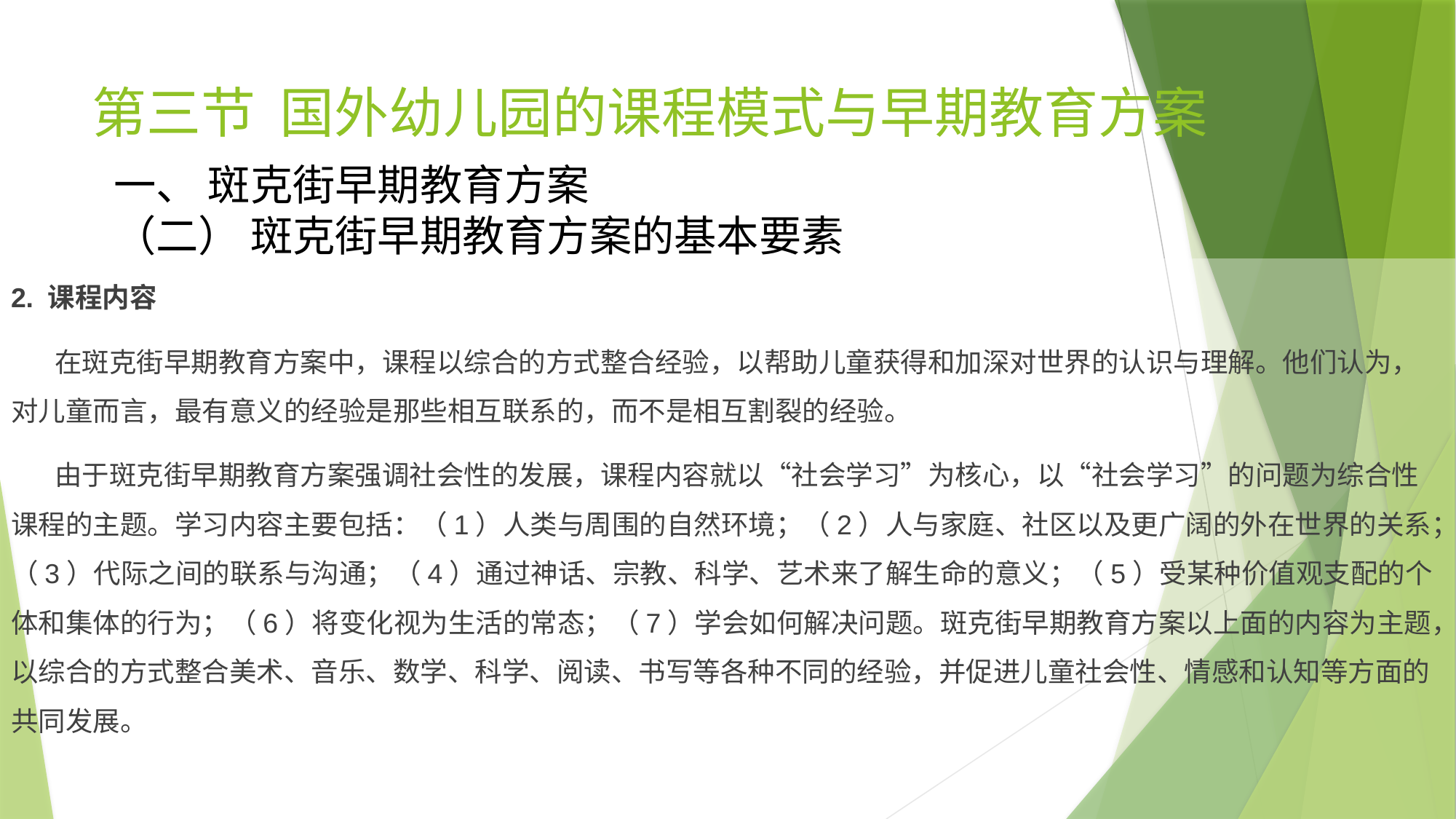

# 第三节  国外幼儿园的课程模式与早期教育方案
一、 斑克街早期教育方案
（二） 斑克街早期教育方案的基本要素
2. 课程内容
      在斑克街早期教育方案中，课程以综合的方式整合经验，以帮助儿童获得和加深对世界的认识与理解。他们认为，对儿童而言，最有意义的经验是那些相互联系的，而不是相互割裂的经验。
      由于斑克街早期教育方案强调社会性的发展，课程内容就以“社会学习”为核心，以“社会学习”的问题为综合性课程的主题。学习内容主要包括：（1）人类与周围的自然环境；（2）人与家庭、社区以及更广阔的外在世界的关系；（3）代际之间的联系与沟通；（4）通过神话、宗教、科学、艺术来了解生命的意义；（5）受某种价值观支配的个体和集体的行为；（6）将变化视为生活的常态；（7）学会如何解决问题。斑克街早期教育方案以上面的内容为主题，以综合的方式整合美术、音乐、数学、科学、阅读、书写等各种不同的经验，并促进儿童社会性、情感和认知等方面的共同发展。